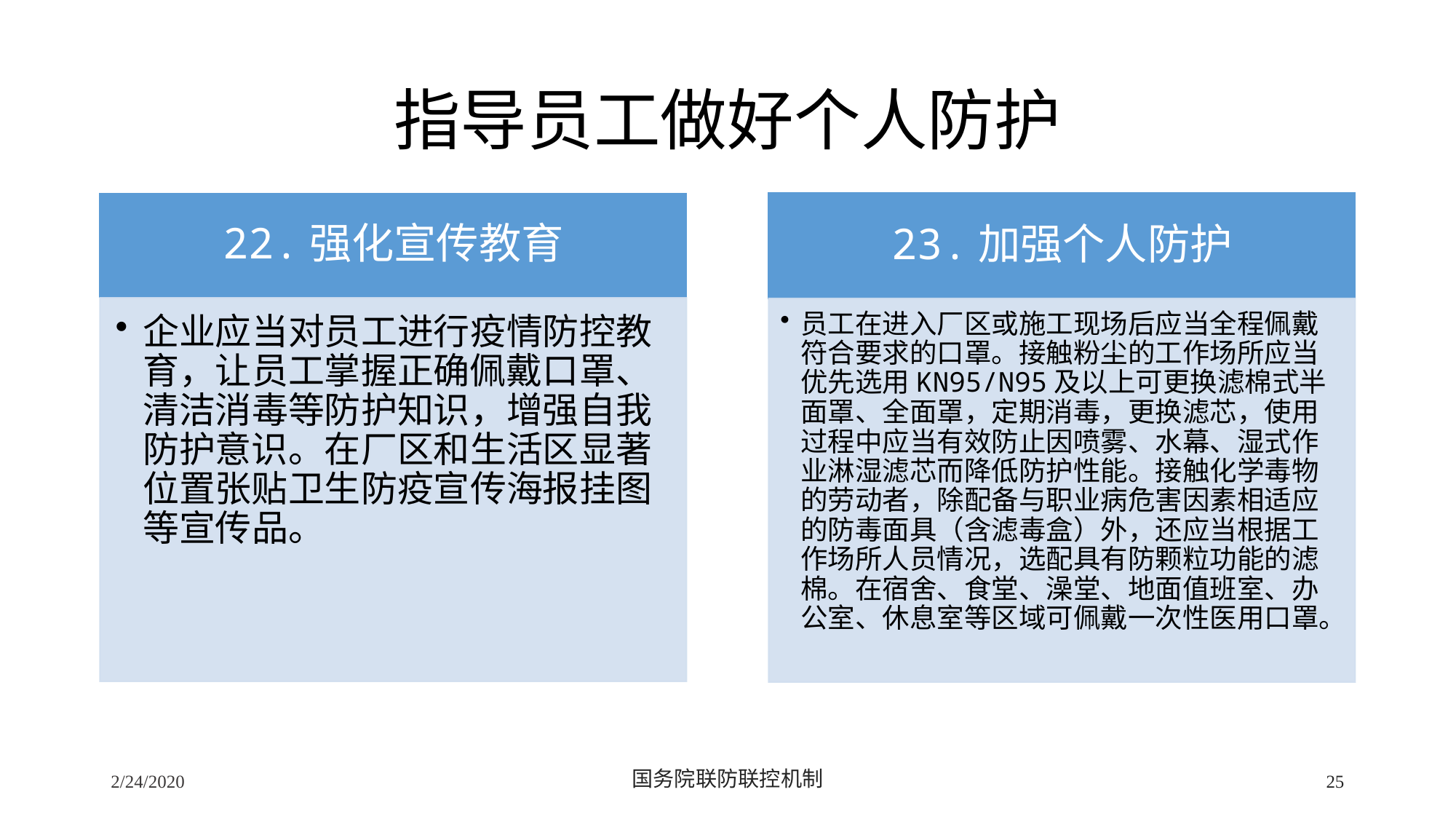

# 指导员工做好个人防护
22.强化宣传教育
企业应当对员工进行疫情防控教育，让员工掌握正确佩戴口罩、清洁消毒等防护知识，增强自我防护意识。在厂区和生活区显著位置张贴卫生防疫宣传海报挂图等宣传品。
23.加强个人防护
员工在进入厂区或施工现场后应当全程佩戴符合要求的口罩。接触粉尘的工作场所应当优先选用KN95/N95及以上可更换滤棉式半面罩、全面罩，定期消毒，更换滤芯，使用过程中应当有效防止因喷雾、水幕、湿式作业淋湿滤芯而降低防护性能。接触化学毒物的劳动者，除配备与职业病危害因素相适应的防毒面具（含滤毒盒）外，还应当根据工作场所人员情况，选配具有防颗粒功能的滤棉。在宿舍、食堂、澡堂、地面值班室、办公室、休息室等区域可佩戴一次性医用口罩。
2/24/2020
国务院联防联控机制
25